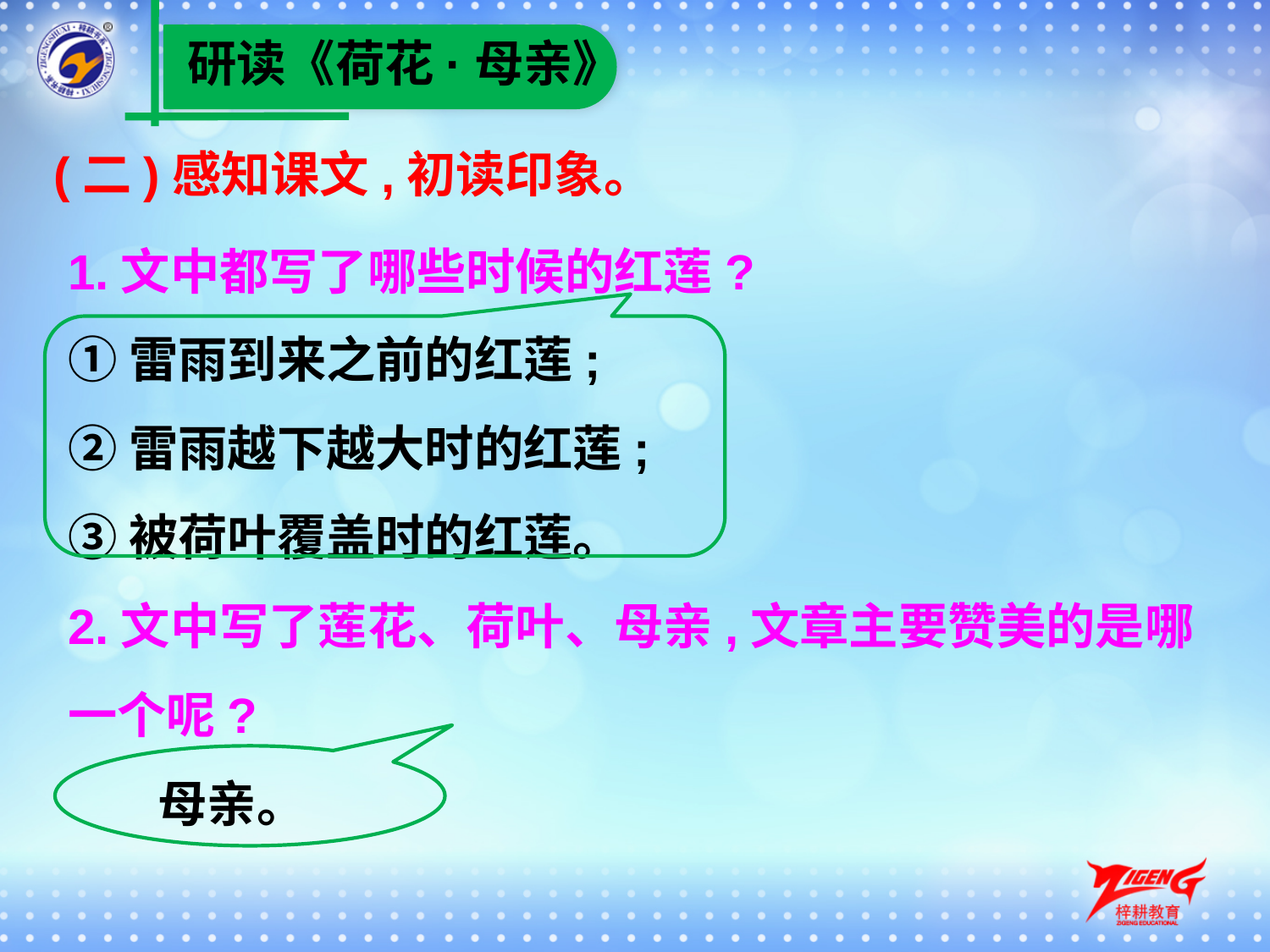

研读《荷花·母亲》
(二)感知课文,初读印象。
1.文中都写了哪些时候的红莲?
①雷雨到来之前的红莲;
②雷雨越下越大时的红莲;
③被荷叶覆盖时的红莲。
2.文中写了莲花、荷叶、母亲,文章主要赞美的是哪
一个呢?
       母亲。